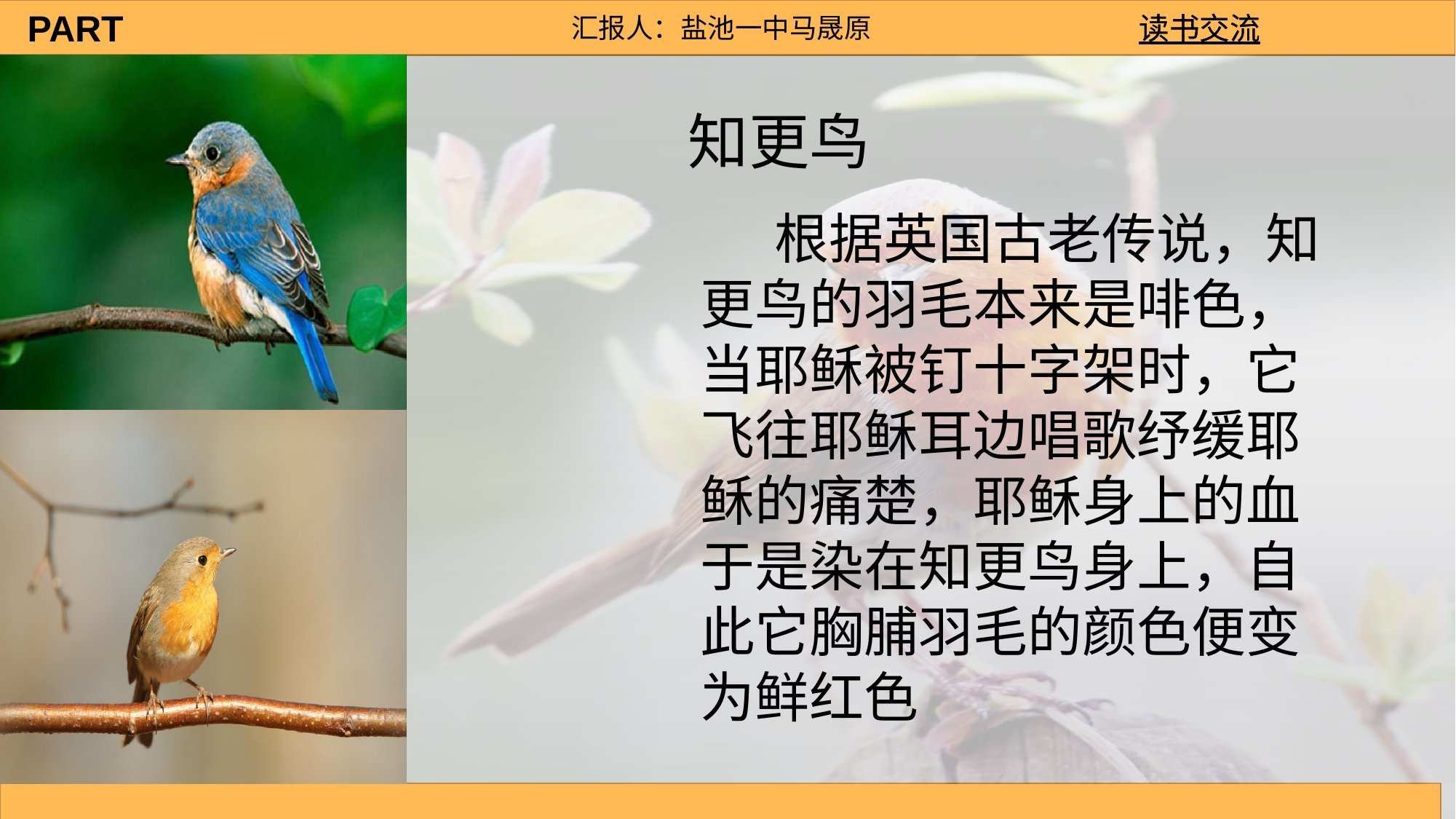

读书交流
知更鸟
           根据英国古老传说，知更鸟的羽毛本来是啡色，当耶稣被钉十字架时，它飞往耶稣耳边唱歌纾缓耶稣的痛楚，耶稣身上的血于是染在知更鸟身上，自此它胸脯羽毛的颜色便变为鲜红色